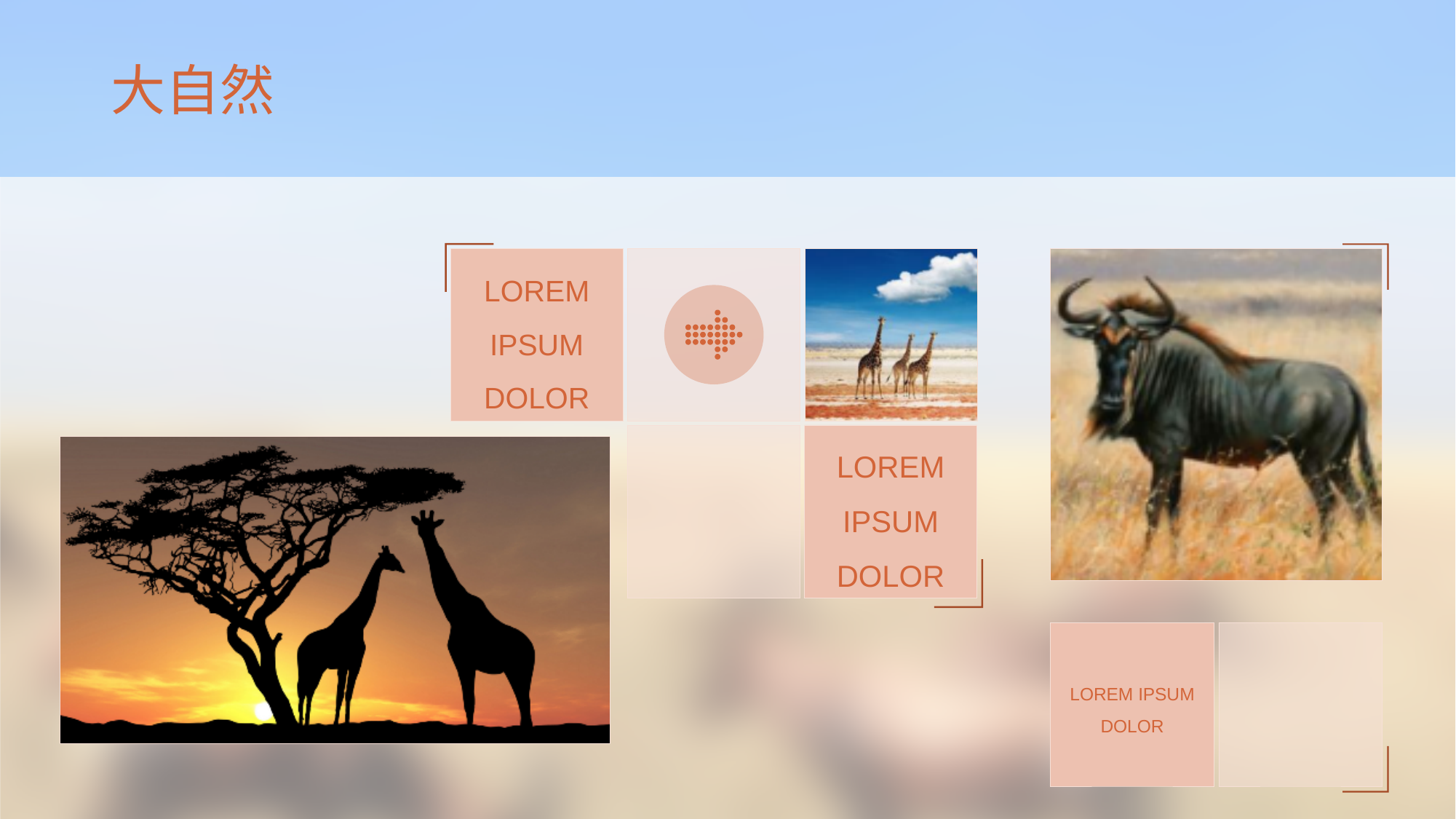

大自然

LOREM IPSUM DOLOR

LOREM IPSUM DOLOR

LOREM IPSUM DOLOR